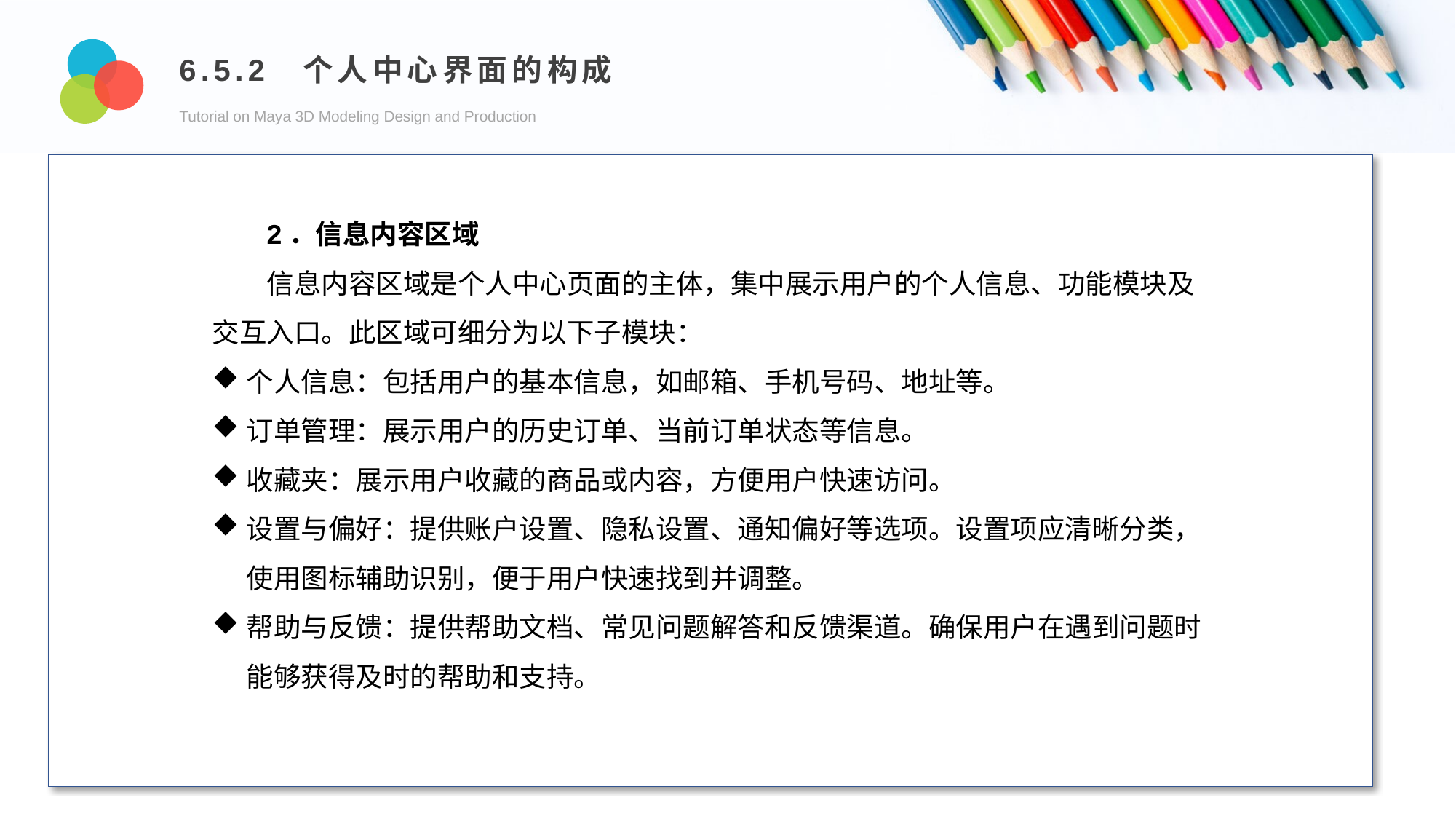

6.5.2  个人中心界面的构成
Tutorial on Maya 3D Modeling Design and Production
Design and Production
2．信息内容区域
信息内容区域是个人中心页面的主体，集中展示用户的个人信息、功能模块及交互入口。此区域可细分为以下子模块：
个人信息：包括用户的基本信息，如邮箱、手机号码、地址等。
订单管理：展示用户的历史订单、当前订单状态等信息。
收藏夹：展示用户收藏的商品或内容，方便用户快速访问。
设置与偏好：提供账户设置、隐私设置、通知偏好等选项。设置项应清晰分类，使用图标辅助识别，便于用户快速找到并调整。
帮助与反馈：提供帮助文档、常见问题解答和反馈渠道。确保用户在遇到问题时能够获得及时的帮助和支持。